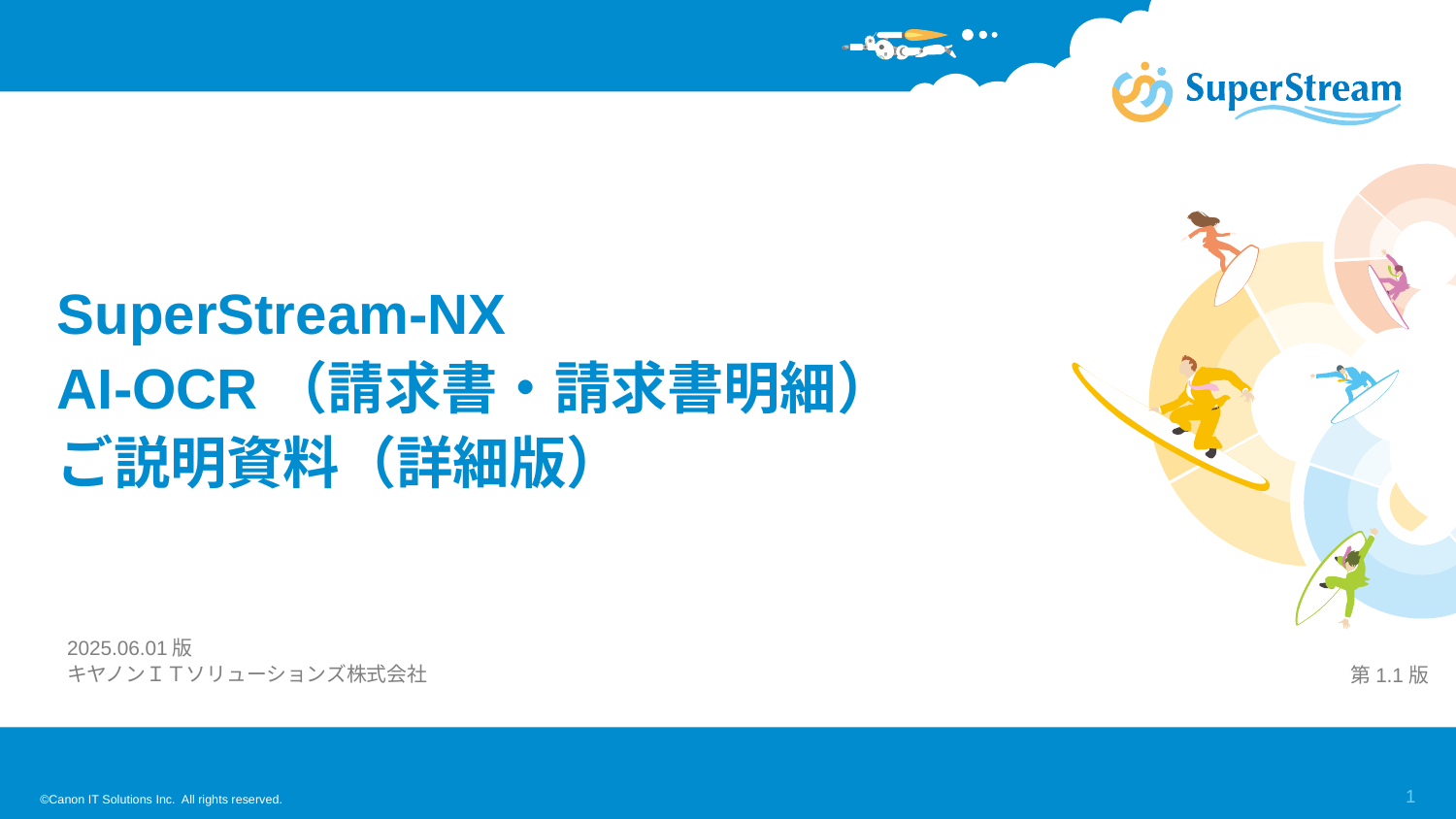

# SuperStream-NX AI-OCR（請求書・請求書明細） ご説明資料（詳細版）
2025.06.01版
キヤノンＩＴソリューションズ株式会社
第1.1版
©Canon IT Solutions Inc.  All rights reserved.
1